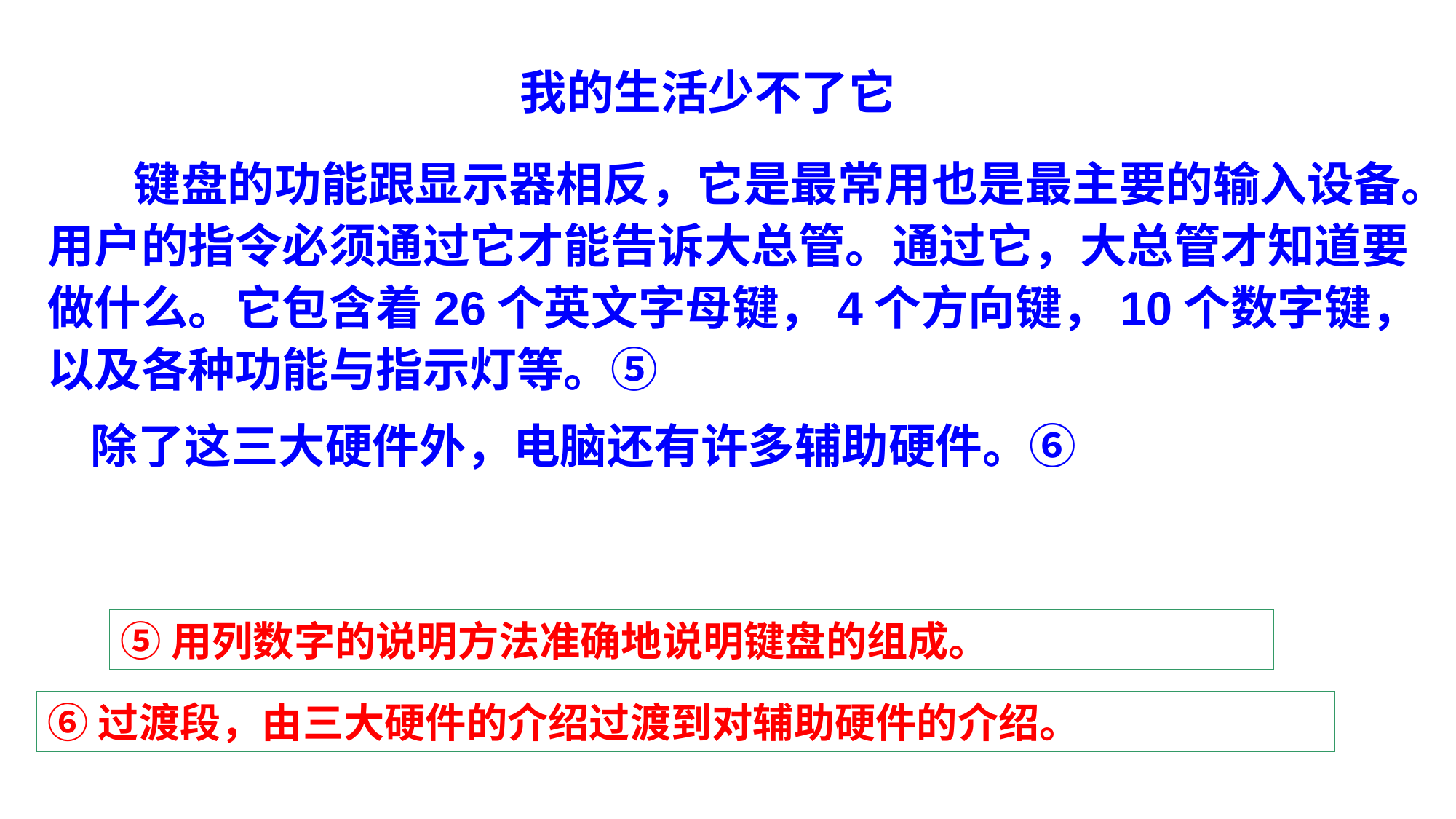

我的生活少不了它
       键盘的功能跟显示器相反，它是最常用也是最主要的输入设备。用户的指令必须通过它才能告诉大总管。通过它，大总管才知道要做什么。它包含着26个英文字母键，4个方向键，10个数字键，以及各种功能与指示灯等。⑤
   除了这三大硬件外，电脑还有许多辅助硬件。⑥
⑤用列数字的说明方法准确地说明键盘的组成。
⑥过渡段，由三大硬件的介绍过渡到对辅助硬件的介绍。